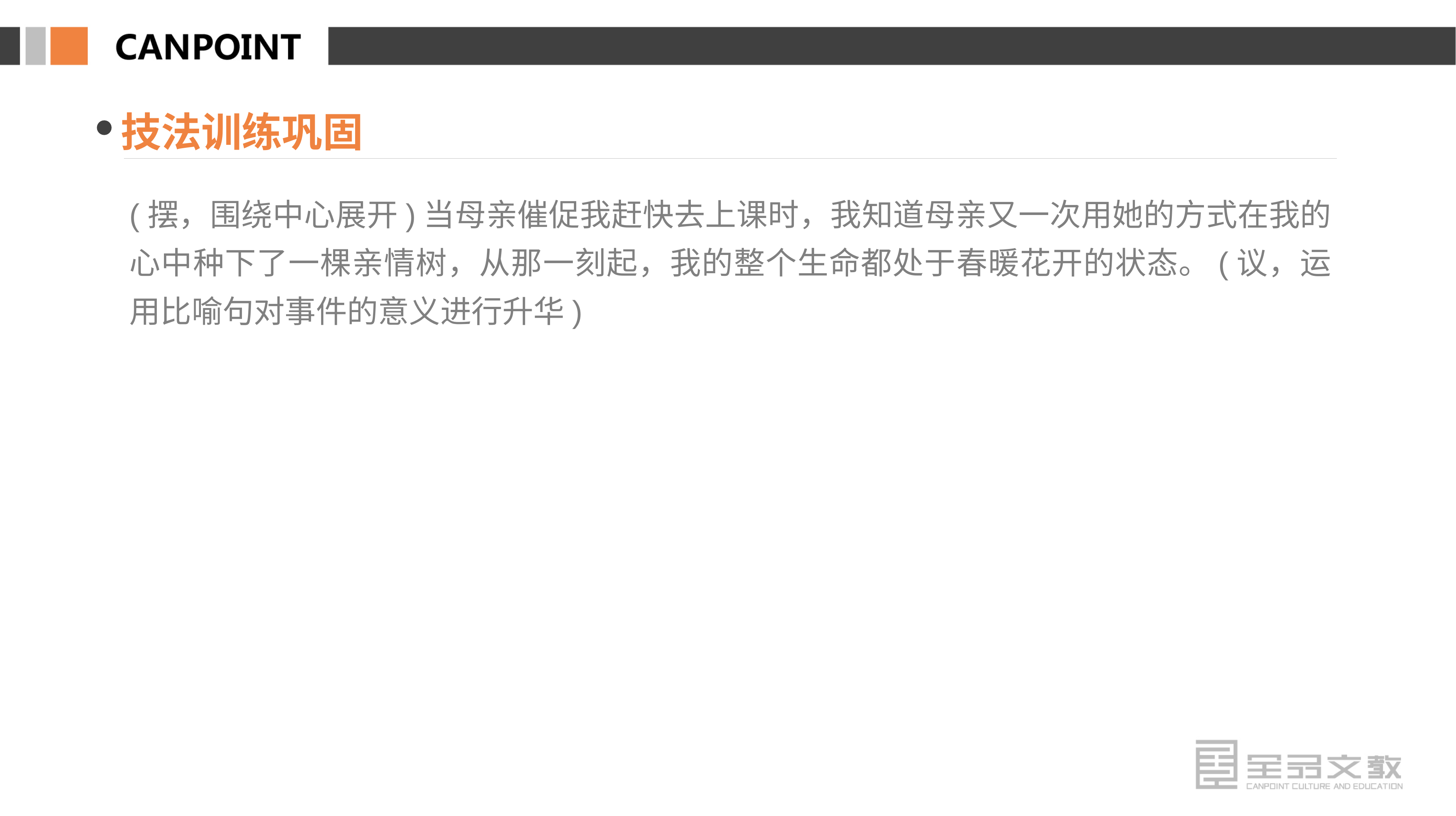

技法训练巩固

(摆，围绕中心展开)当母亲催促我赶快去上课时，我知道母亲又一次用她的方式在我的心中种下了一棵亲情树，从那一刻起，我的整个生命都处于春暖花开的状态。(议，运用比喻句对事件的意义进行升华)